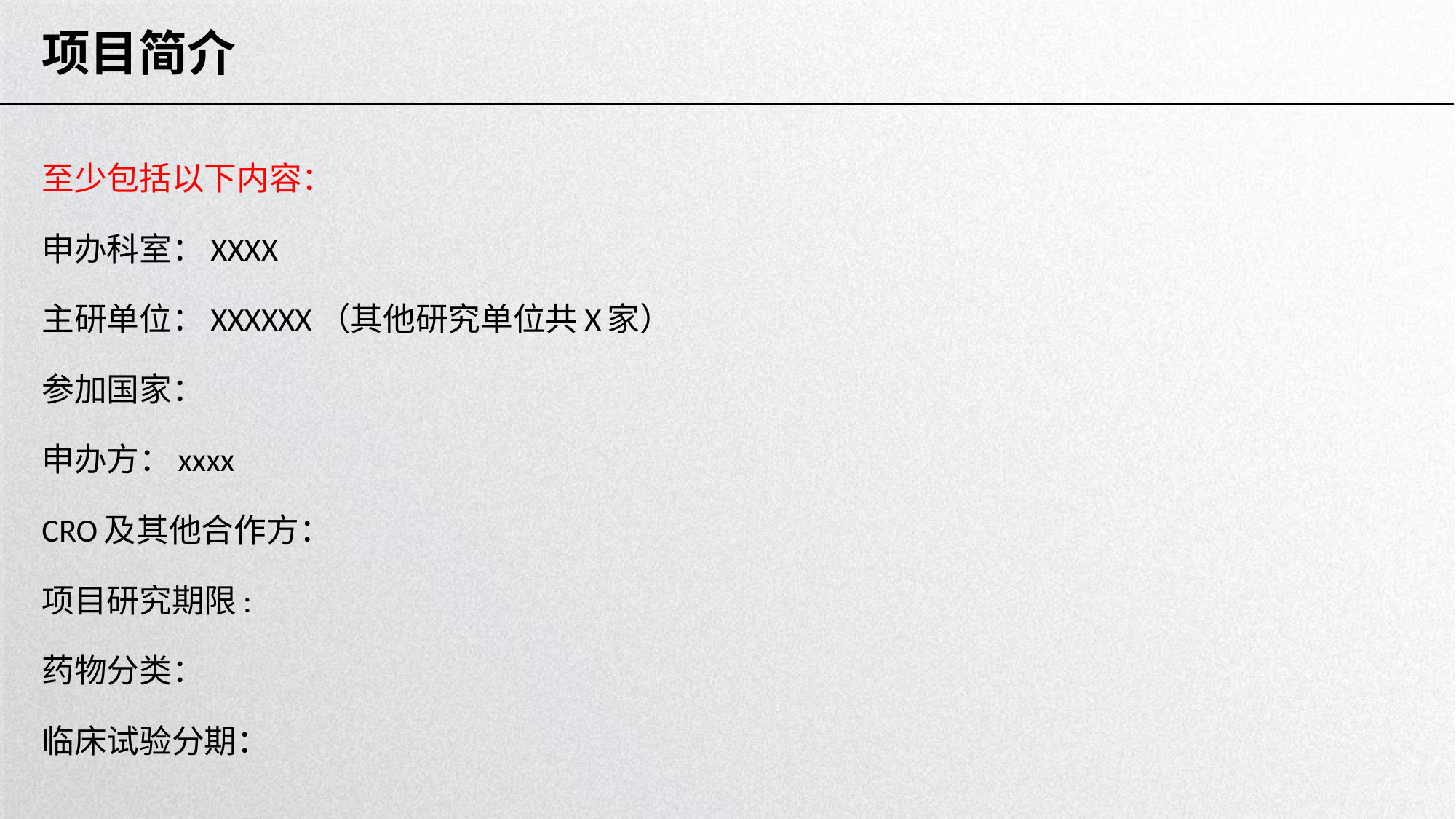

# 项目简介
至少包括以下内容：
申办科室：XXXX
主研单位：XXXXXX（其他研究单位共X家）
参加国家：
申办方：xxxx
CRO及其他合作方：
项目研究期限:
药物分类：
临床试验分期：